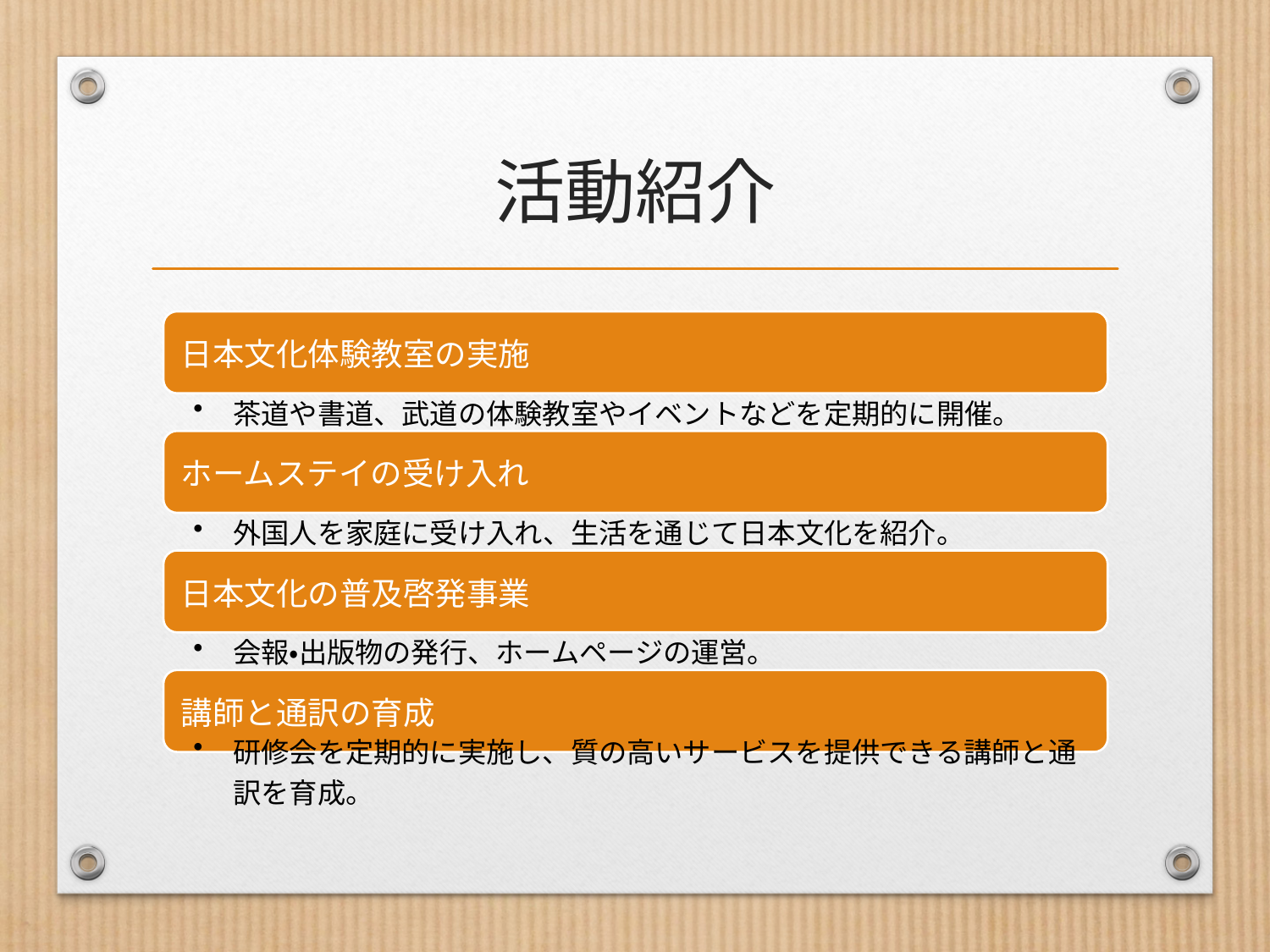

# 活動紹介
日本文化体験教室の実施
茶道や書道、武道の体験教室やイベントなどを定期的に開催。
ホームステイの受け入れ
外国人を家庭に受け入れ、生活を通じて日本文化を紹介。
日本文化の普及啓発事業
会報・出版物の発行、ホームページの運営。
講師と通訳の育成
研修会を定期的に実施し、質の高いサービスを提供できる講師と通訳を育成。